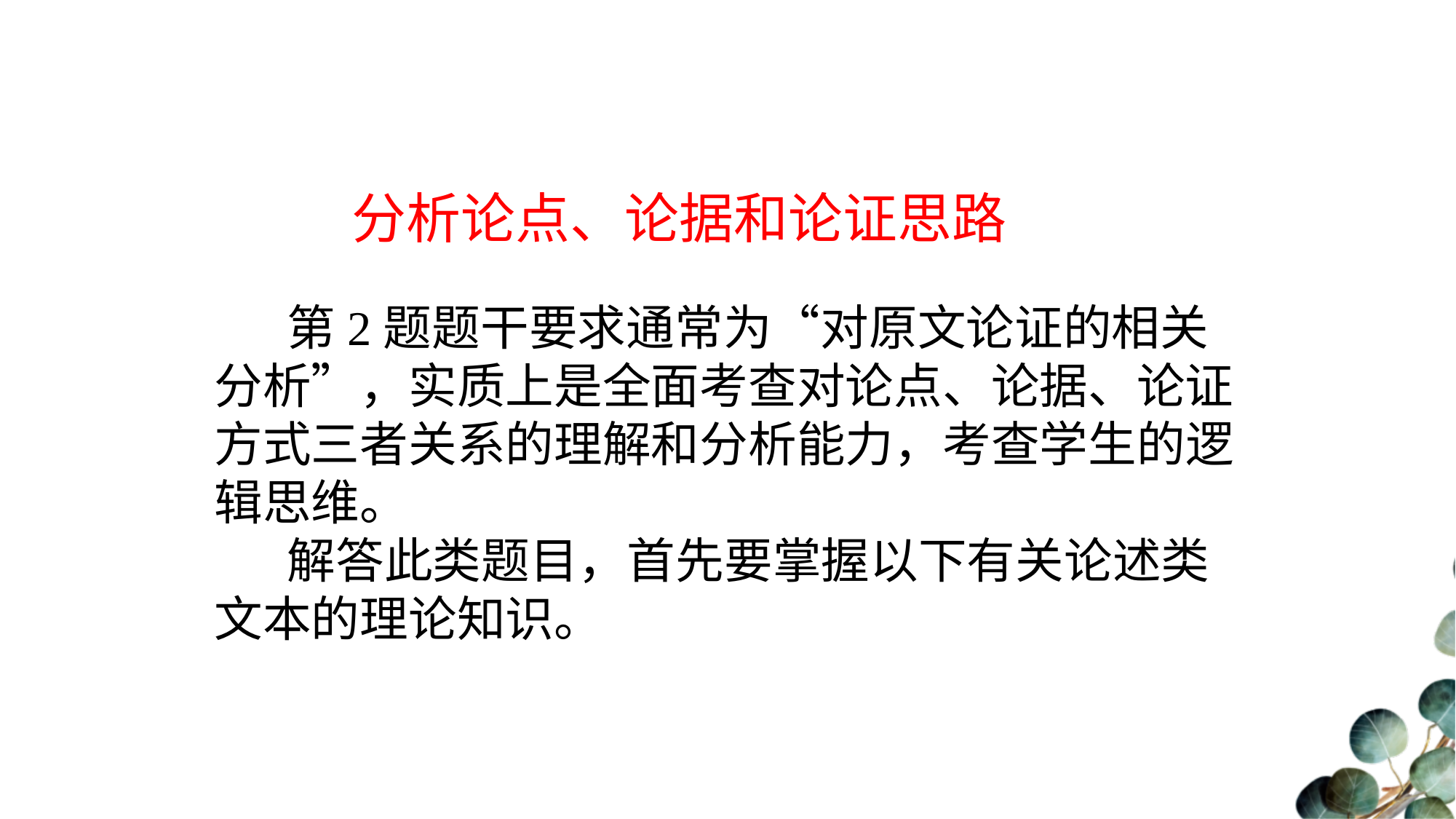

分析论点、论据和论证思路
第2题题干要求通常为“对原文论证的相关分析”，实质上是全面考查对论点、论据、论证方式三者关系的理解和分析能力，考查学生的逻辑思维。
解答此类题目，首先要掌握以下有关论述类文本的理论知识。